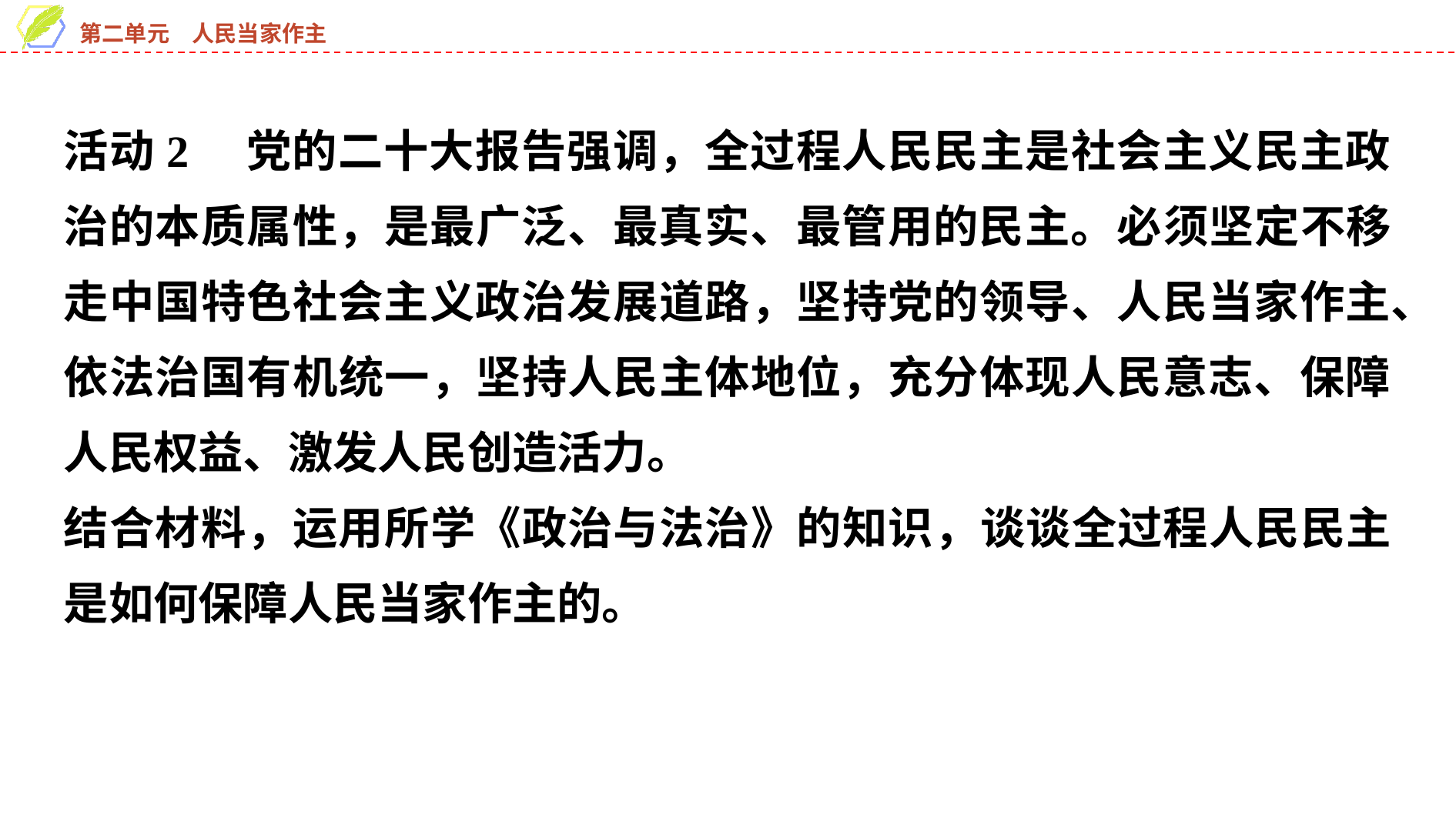

活动2　党的二十大报告强调，全过程人民民主是社会主义民主政治的本质属性，是最广泛、最真实、最管用的民主。必须坚定不移走中国特色社会主义政治发展道路，坚持党的领导、人民当家作主、依法治国有机统一，坚持人民主体地位，充分体现人民意志、保障人民权益、激发人民创造活力。
结合材料，运用所学《政治与法治》的知识，谈谈全过程人民民主是如何保障人民当家作主的。